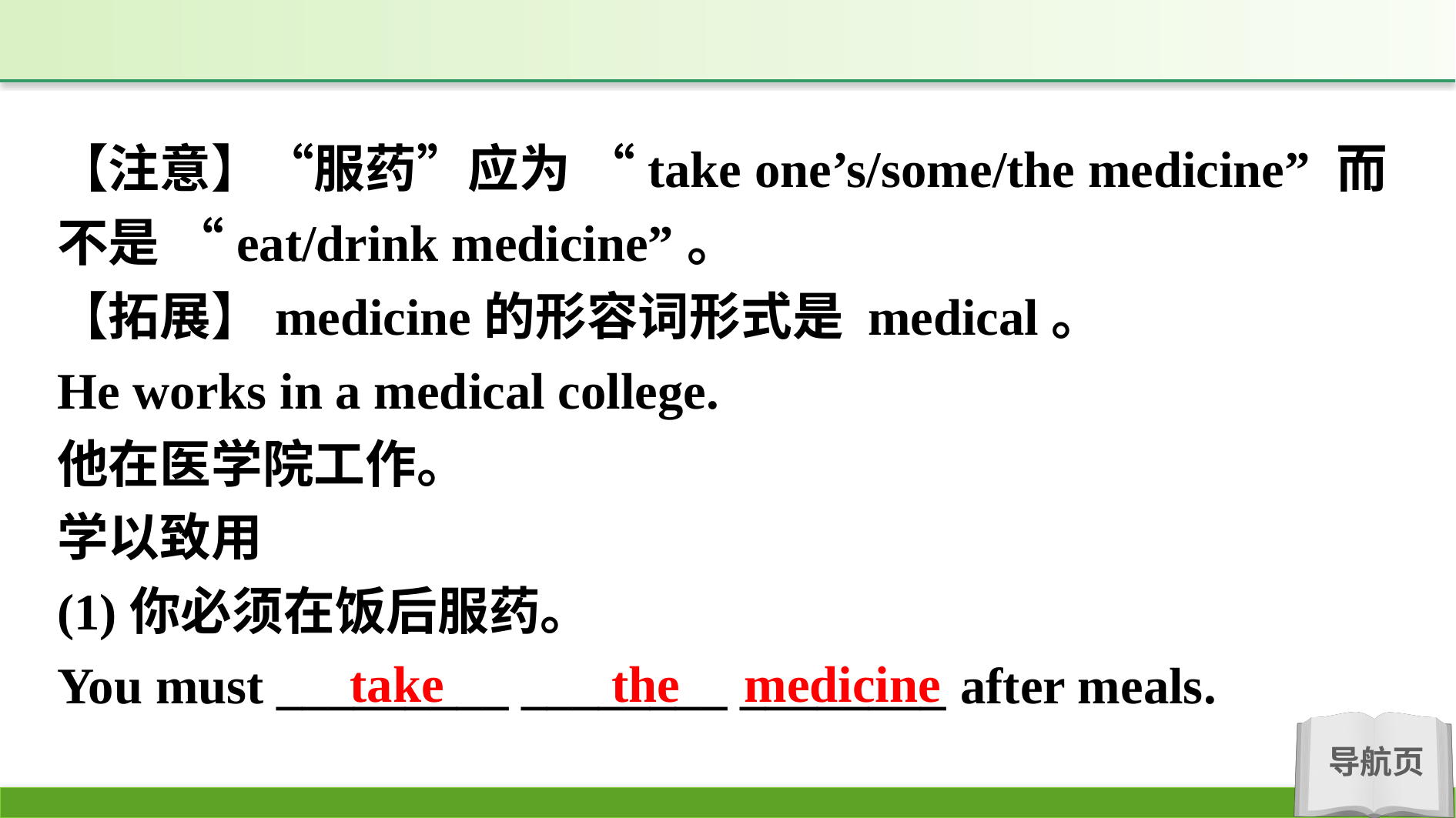

【注意】“服药”应为 “take one’s/some/the medicine” 而不是 “eat/drink medicine”。
【拓展】medicine的形容词形式是 medical。
He works in a medical college.
他在医学院工作。
学以致用
(1)你必须在饭后服药。
You must _________ ________ ________ after meals.
take             the     medicine